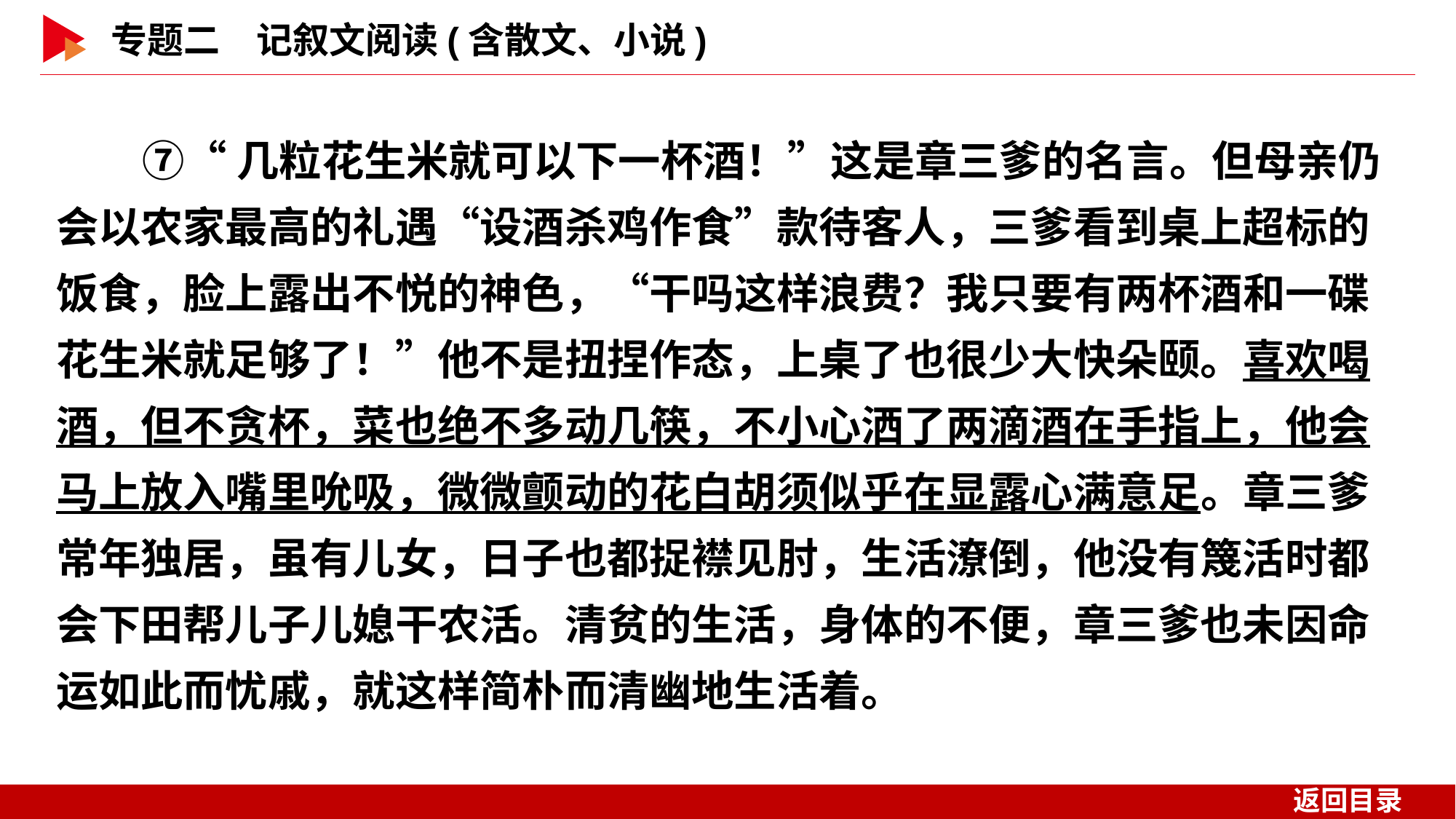

⑦“几粒花生米就可以下一杯酒！”这是章三爹的名言。但母亲仍会以农家最高的礼遇“设酒杀鸡作食”款待客人，三爹看到桌上超标的饭食，脸上露出不悦的神色，“干吗这样浪费？我只要有两杯酒和一碟花生米就足够了！”他不是扭捏作态，上桌了也很少大快朵颐。喜欢喝酒，但不贪杯，菜也绝不多动几筷，不小心洒了两滴酒在手指上，他会马上放入嘴里吮吸，微微颤动的花白胡须似乎在显露心满意足。章三爹常年独居，虽有儿女，日子也都捉襟见肘，生活潦倒，他没有篾活时都会下田帮儿子儿媳干农活。清贫的生活，身体的不便，章三爹也未因命运如此而忧戚，就这样简朴而清幽地生活着。